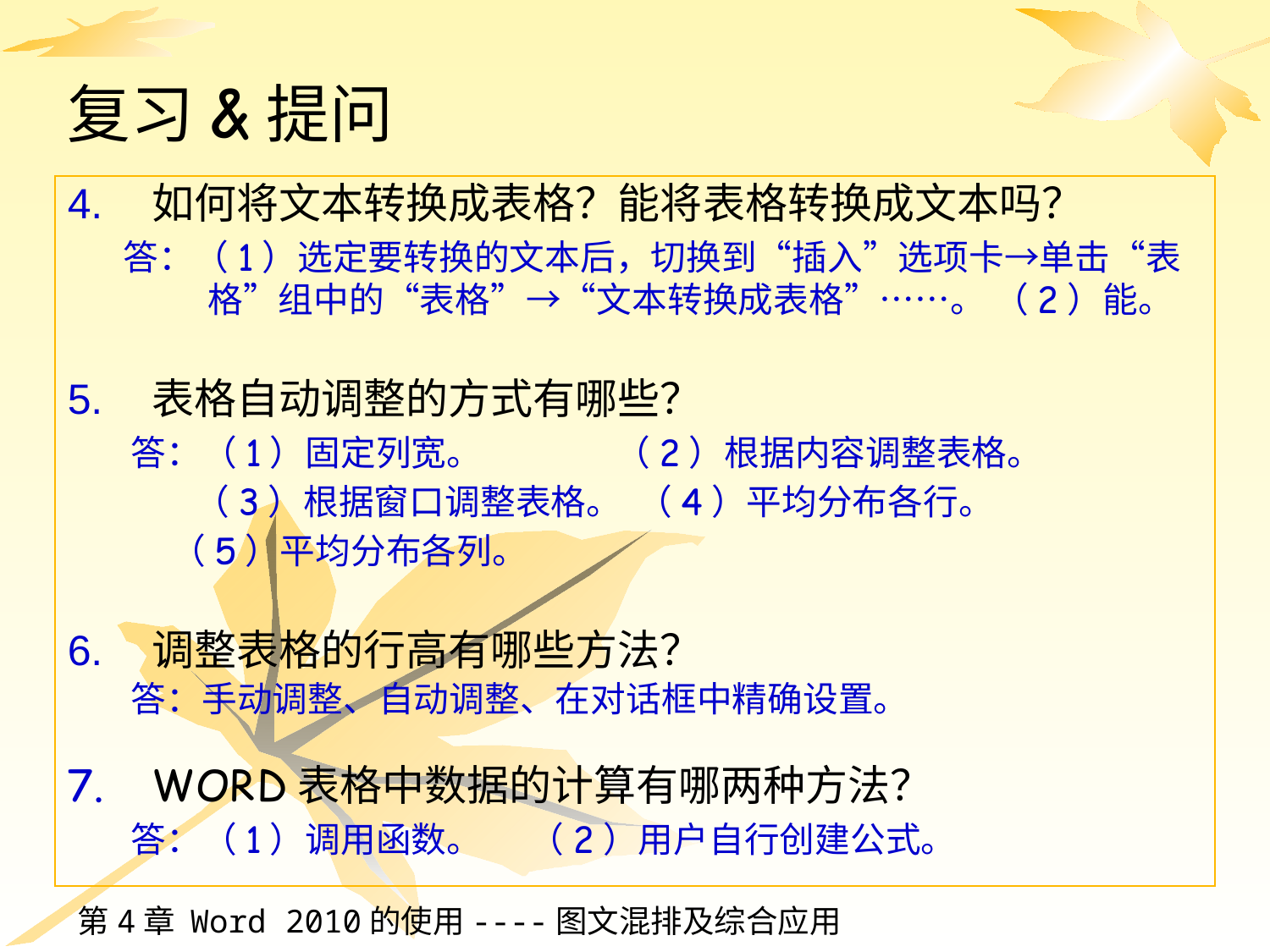

# 复习&提问
如何将文本转换成表格？能将表格转换成文本吗？
答：（1）选定要转换的文本后，切换到“插入”选项卡→单击“表格”组中的“表格”→“文本转换成表格”……。 （2）能。

表格自动调整的方式有哪些？
答：（1）固定列宽。                 （2）根据内容调整表格。
       （3）根据窗口调整表格。  （4）平均分布各行。
    （5）平均分布各列。

调整表格的行高有哪些方法？
答：手动调整、自动调整、在对话框中精确设置。

WORD表格中数据的计算有哪两种方法？
答：（1）调用函数。      （2）用户自行创建公式。